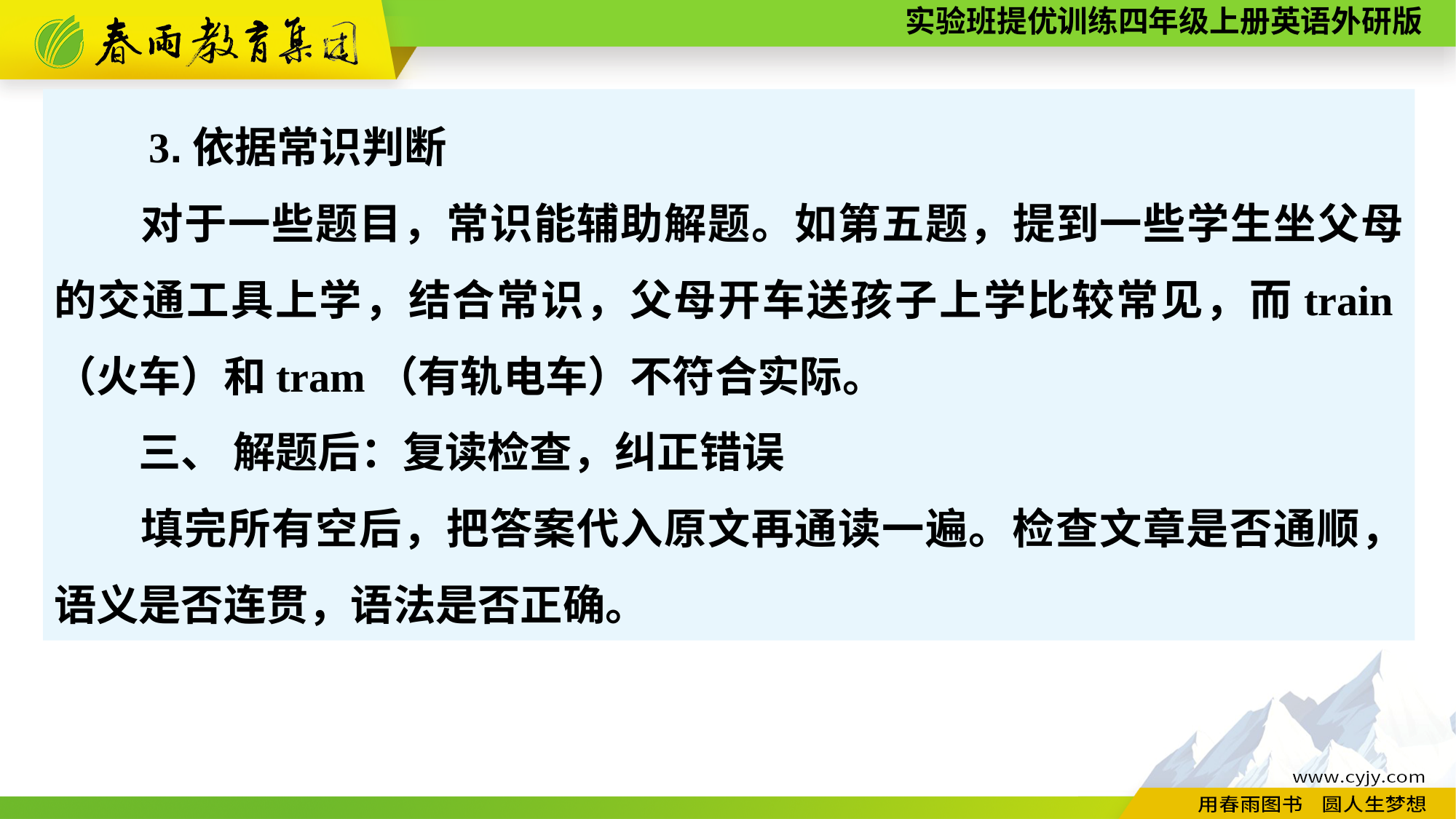

3.依据常识判断
　　对于一些题目，常识能辅助解题。如第五题，提到一些学生坐父母的交通工具上学，结合常识，父母开车送孩子上学比较常见，而train（火车）和tram（有轨电车）不符合实际。
　　三、 解题后：复读检查，纠正错误
　　填完所有空后，把答案代入原文再通读一遍。检查文章是否通顺，语义是否连贯，语法是否正确。